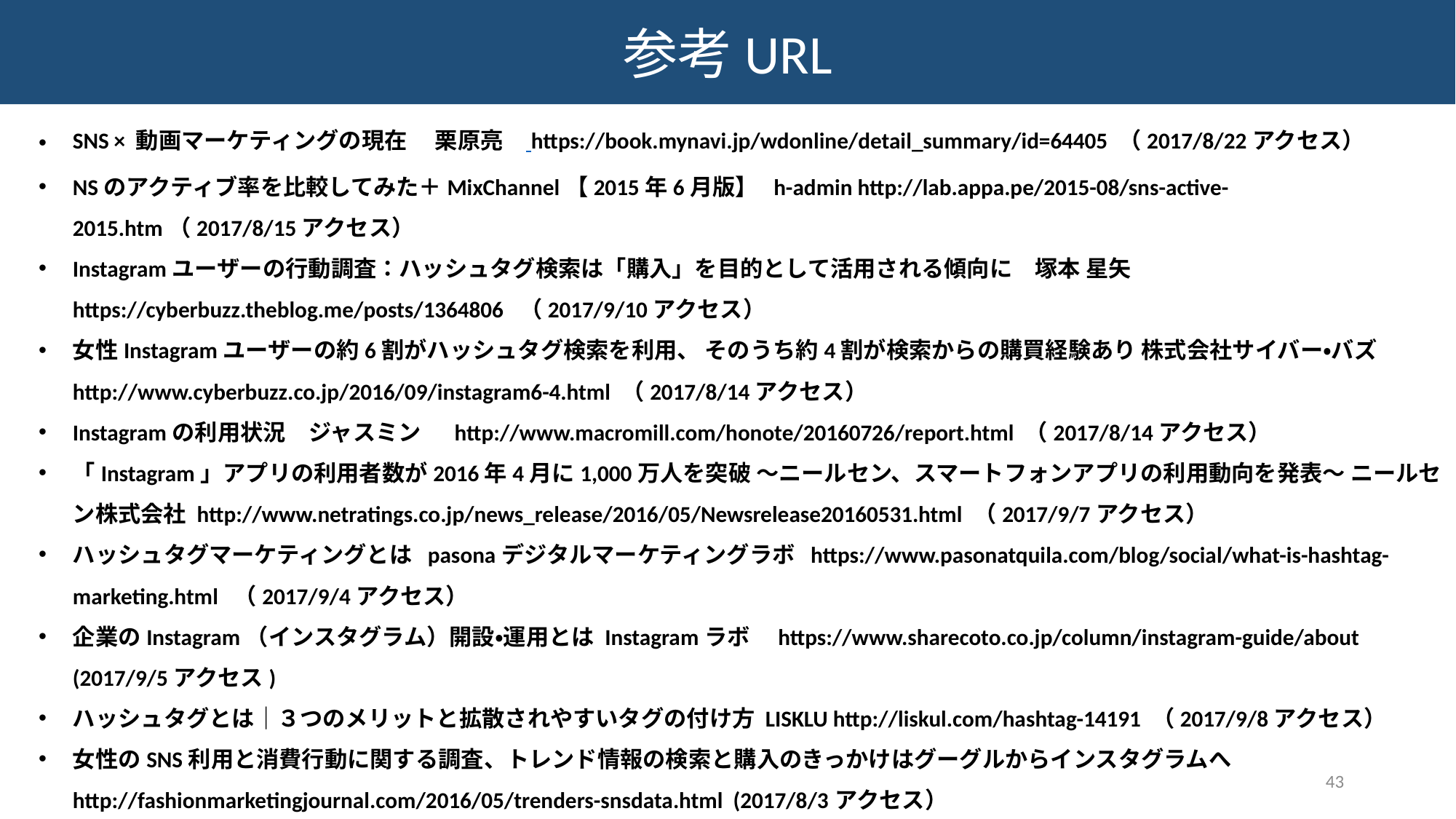

参考URL
SNS × 動画マーケティングの現在　 栗原亮　 https://book.mynavi.jp/wdonline/detail_summary/id=64405 （2017/8/22アクセス）
NSのアクティブ率を比較してみた＋MixChannel【2015年6月版】  h-admin http://lab.appa.pe/2015-08/sns-active-2015.htm（2017/8/15アクセス）
Instagramユーザーの行動調査：ハッシュタグ検索は「購入」を目的として活用される傾向に　塚本 星矢 https://cyberbuzz.theblog.me/posts/1364806  （2017/9/10アクセス）
女性Instagramユーザーの約6割がハッシュタグ検索を利用、 そのうち約4割が検索からの購買経験あり 株式会社サイバー・バズ http://www.cyberbuzz.co.jp/2016/09/instagram6-4.html （2017/8/14アクセス）
Instagramの利用状況　ジャスミン　 http://www.macromill.com/honote/20160726/report.html （2017/8/14アクセス）
「Instagram」アプリの利用者数が2016年4月に1,000万人を突破 ～ニールセン、スマートフォンアプリの利用動向を発表～ ニールセン株式会社 http://www.netratings.co.jp/news_release/2016/05/Newsrelease20160531.html （2017/9/7アクセス）
ハッシュタグマーケティングとは  pasonaデジタルマーケティングラボ  https://www.pasonatquila.com/blog/social/what-is-hashtag-marketing.html  （2017/9/4アクセス）
企業のInstagram（インスタグラム）開設・運用とは Instagramラボ　https://www.sharecoto.co.jp/column/instagram-guide/about  (2017/9/5アクセス)
ハッシュタグとは｜３つのメリットと拡散されやすいタグの付け方 LISKLU http://liskul.com/hashtag-14191 （2017/9/8アクセス）
女性のSNS利用と消費行動に関する調査、トレンド情報の検索と購入のきっかけはグーグルからインスタグラムへ http://fashionmarketingjournal.com/2016/05/trenders-snsdata.html  (2017/8/3アクセス）

43